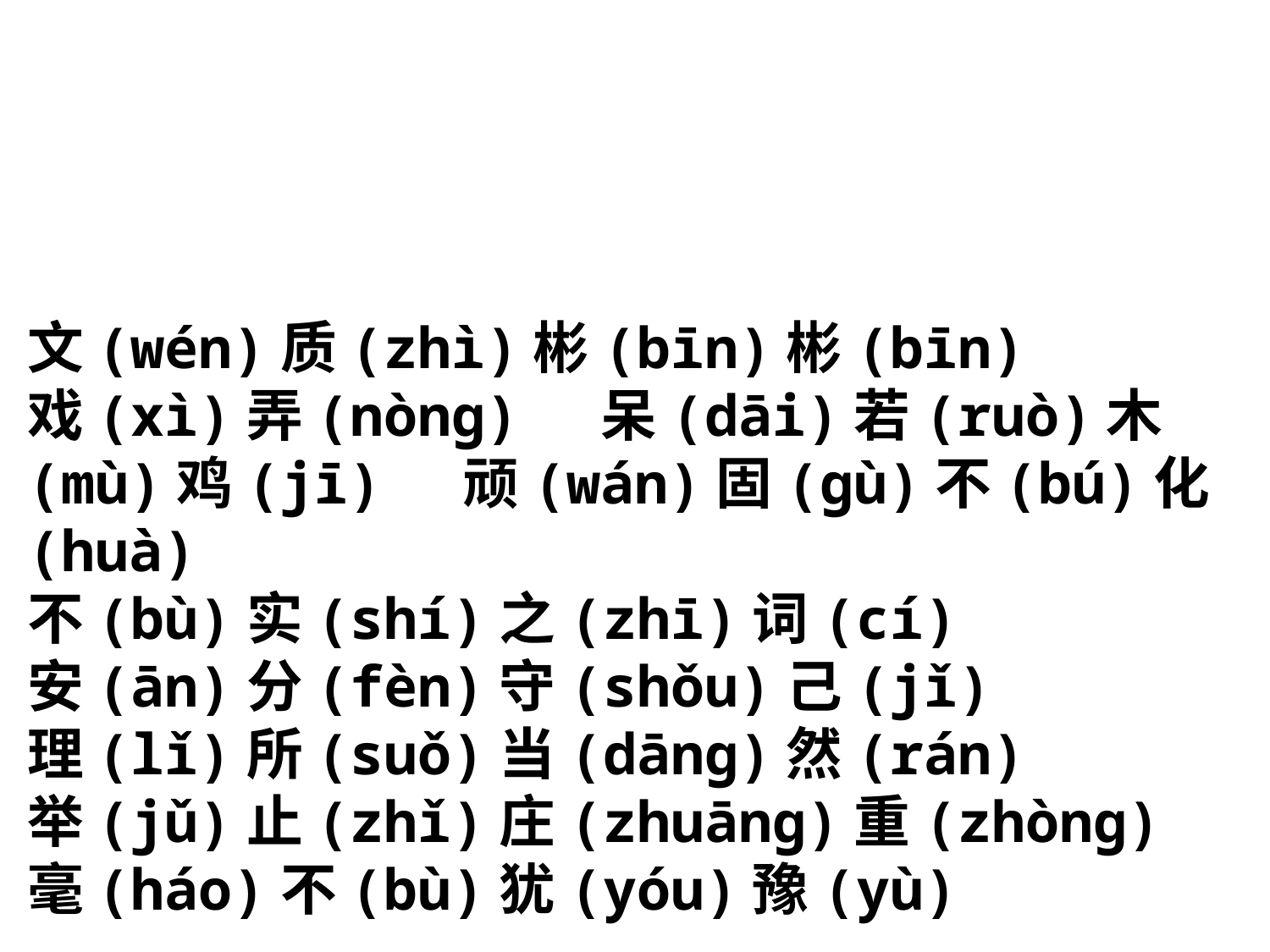

文(wén)质(zhì)彬(bīn)彬(bīn)
戏(xì)弄(nòng)  呆(dāi)若(ruò)木(mù)鸡(jī)  顽(wán)固(gù)不(bú)化(huà)
不(bù)实(shí)之(zhī)词(cí)
安(ān)分(fèn)守(shǒu)己(jǐ)
理(lǐ)所(suǒ)当(dāng)然(rán)
举(jǔ)止(zhǐ)庄(zhuāng)重(zhòng)
毫(háo)不(bù)犹(yóu)豫(yù)